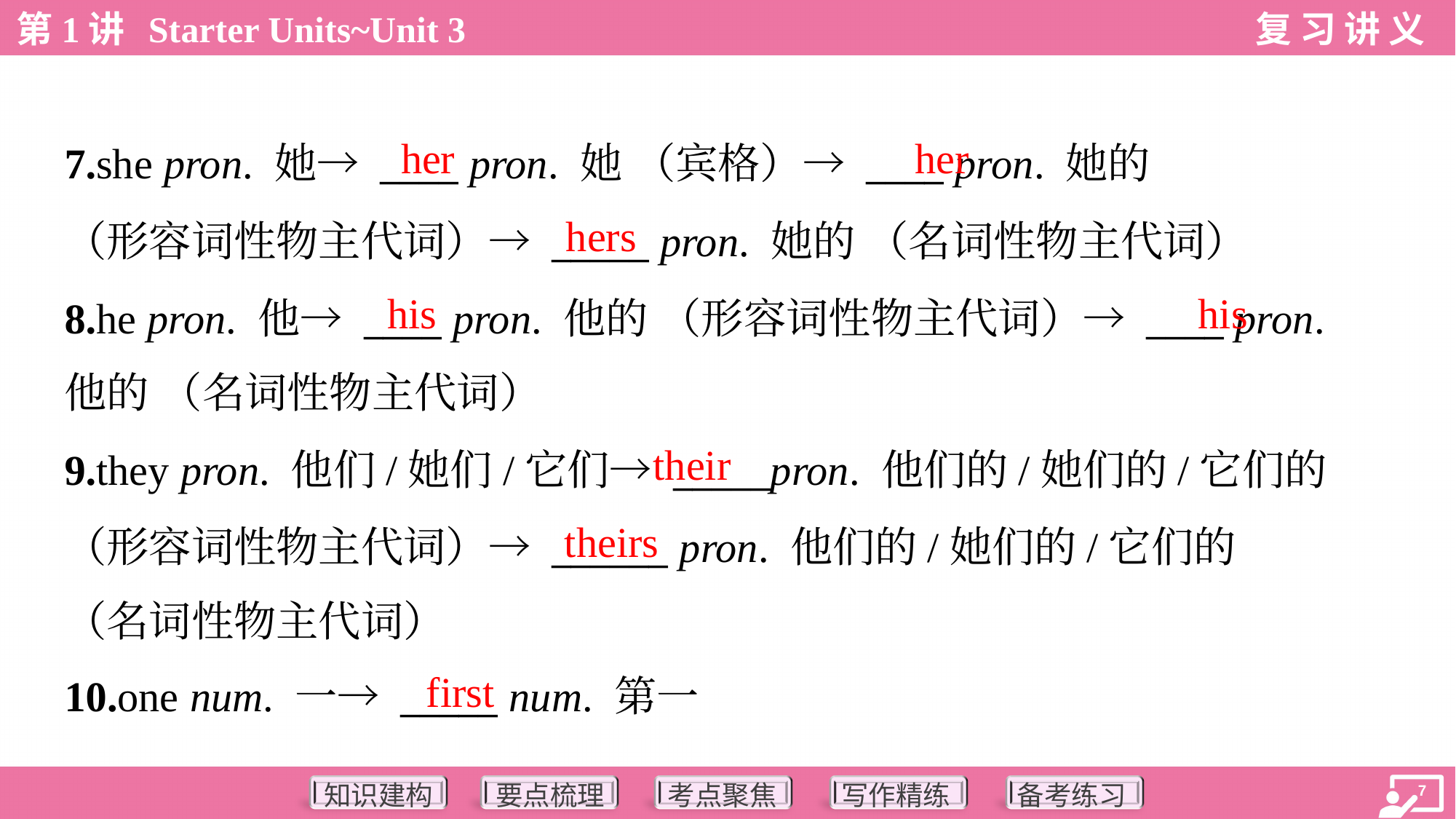

her
her
7.she pron. 她→ ____ pron. 她 （宾格）→ ____ pron. 她的
（形容词性物主代词）→ _____ pron. 她的 （名词性物主代词）
8.he pron. 他→ ____ pron. 他的 （形容词性物主代词）→ ____ pron.
他的 （名词性物主代词）
hers
his
his
their
9.they pron. 他们/她们/它们→ _____pron. 他们的/她们的/它们的
（形容词性物主代词）→ ______ pron. 他们的/她们的/它们的
（名词性物主代词）
theirs
first
10.one num. 一→ _____ num. 第一